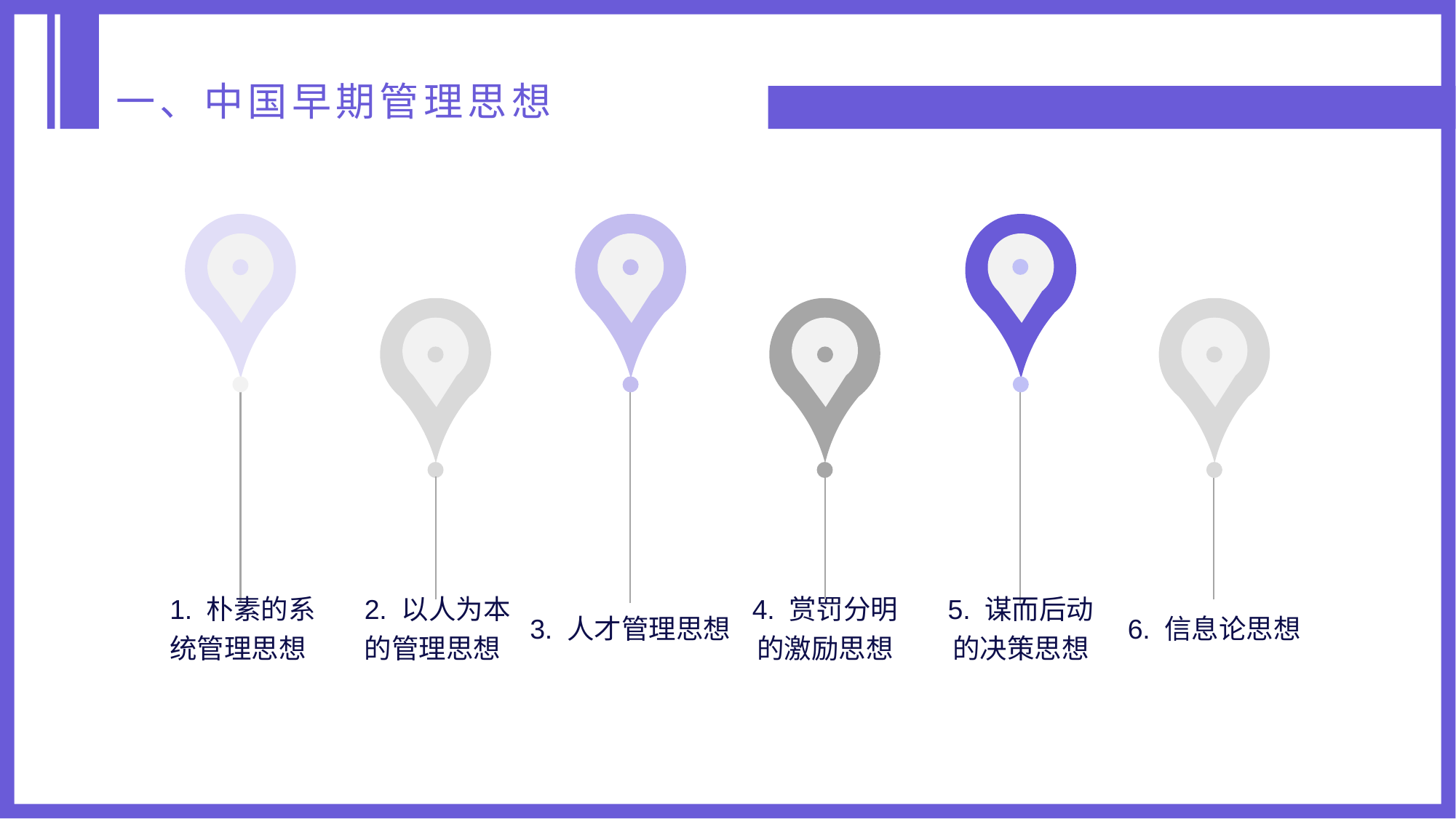

一、中国早期管理思想

1. 朴素的系统管理思想

3. 人才管理思想

5. 谋而后动的决策思想

2. 以人为本的管理思想

4. 赏罚分明的激励思想

6. 信息论思想